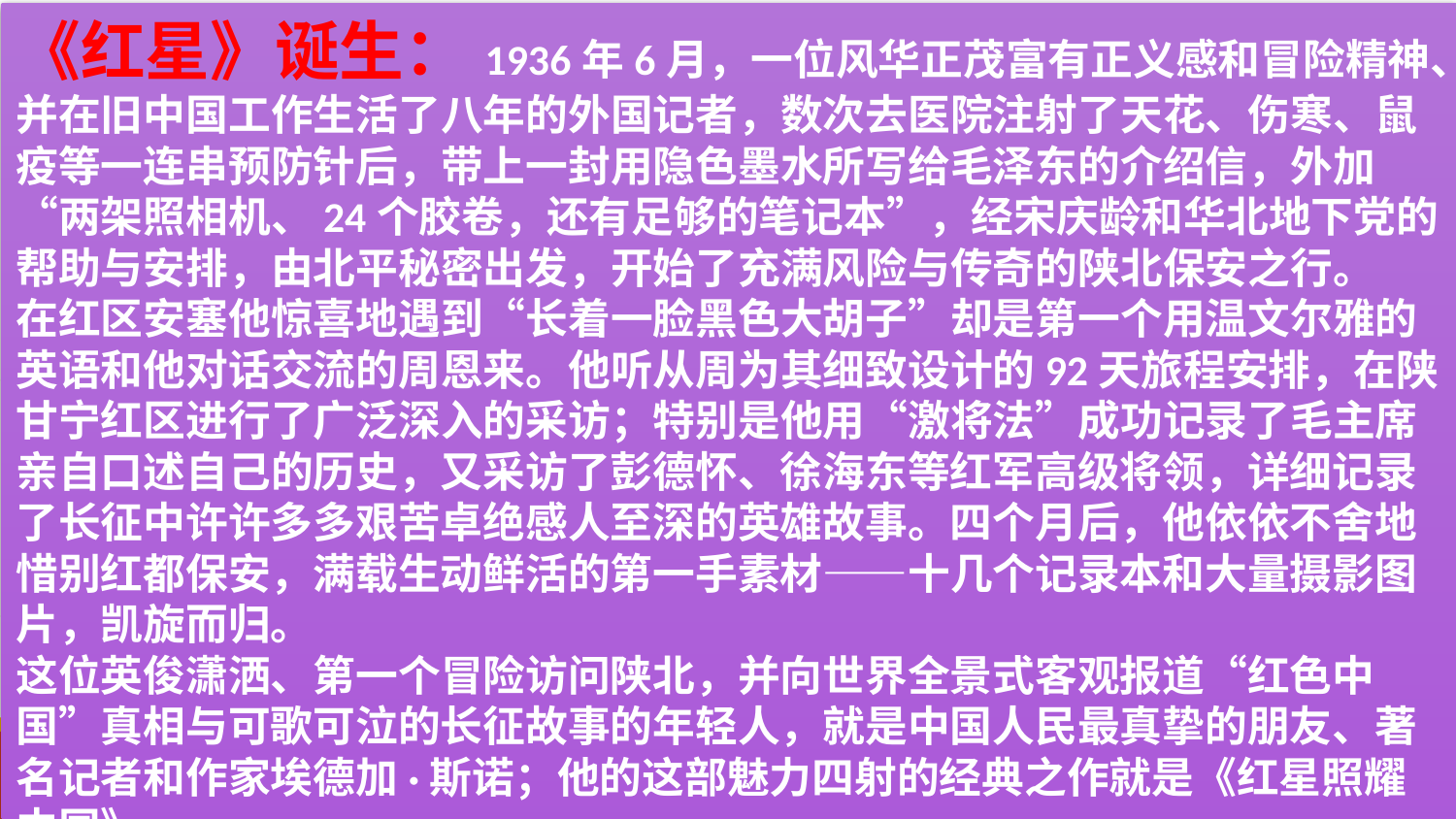

《红星》诞生：1936年6月，一位风华正茂富有正义感和冒险精神、并在旧中国工作生活了八年的外国记者，数次去医院注射了天花、伤寒、鼠疫等一连串预防针后，带上一封用隐色墨水所写给毛泽东的介绍信，外加“两架照相机、24个胶卷，还有足够的笔记本”，经宋庆龄和华北地下党的帮助与安排，由北平秘密出发，开始了充满风险与传奇的陕北保安之行。
在红区安塞他惊喜地遇到“长着一脸黑色大胡子”却是第一个用温文尔雅的英语和他对话交流的周恩来。他听从周为其细致设计的92天旅程安排，在陕甘宁红区进行了广泛深入的采访；特别是他用“激将法”成功记录了毛主席亲自口述自己的历史，又采访了彭德怀、徐海东等红军高级将领，详细记录了长征中许许多多艰苦卓绝感人至深的英雄故事。四个月后，他依依不舍地惜别红都保安，满载生动鲜活的第一手素材——十几个记录本和大量摄影图片，凯旋而归。
这位英俊潇洒、第一个冒险访问陕北，并向世界全景式客观报道“红色中国”真相与可歌可泣的长征故事的年轻人，就是中国人民最真挚的朋友、著名记者和作家埃德加·斯诺；他的这部魅力四射的经典之作就是《红星照耀中国》